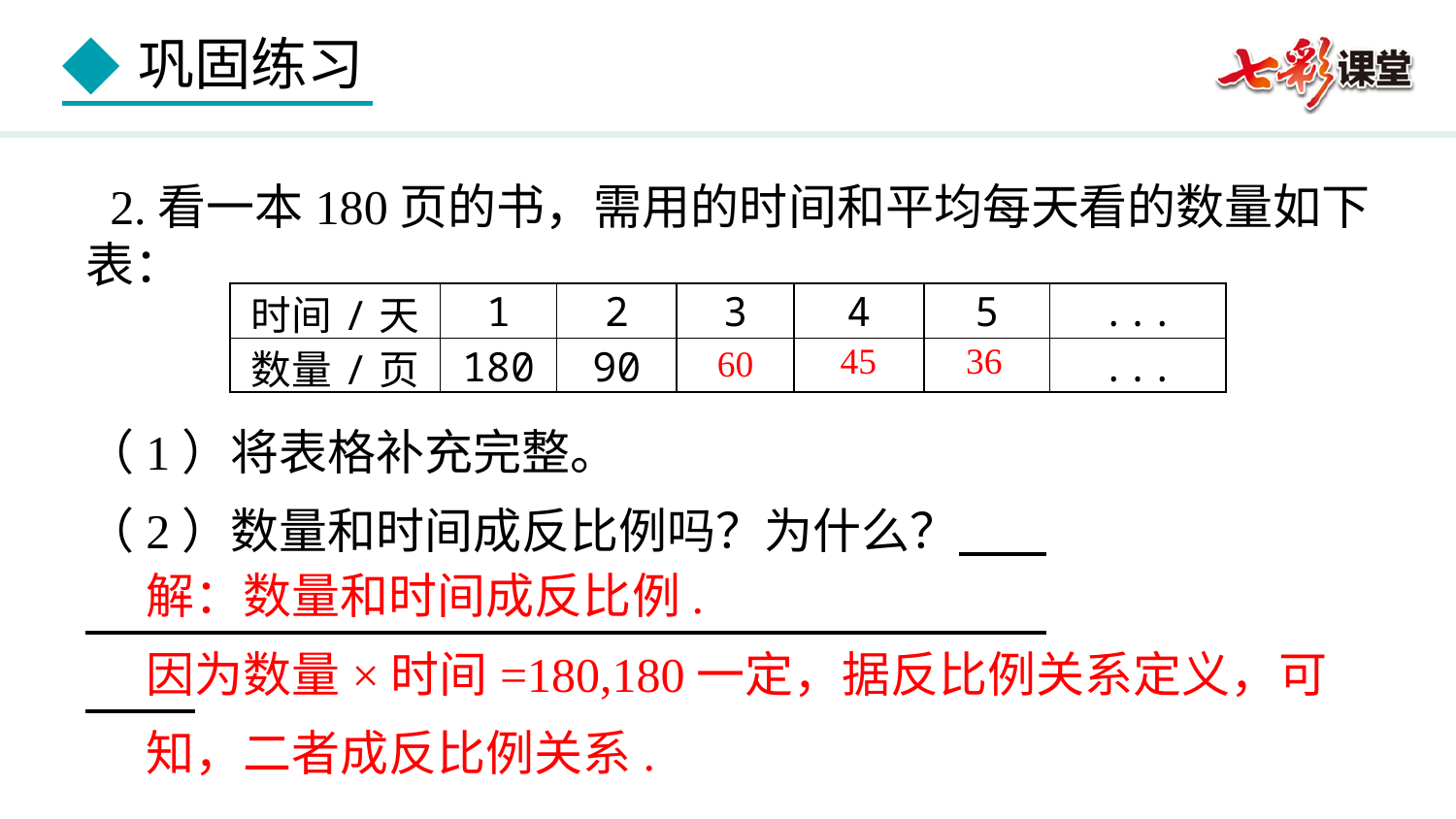

2.看一本180页的书，需用的时间和平均每天看的数量如下表：
| 时间/天 | 1 | 2 | 3 | 4 | 5 | ... |
| --- | --- | --- | --- | --- | --- | --- |
| 数量/页 | 180 | 90 |  |  |  | ... |
45
36
60
（1）将表格补充完整。
（2）数量和时间成反比例吗？为什么？
解：数量和时间成反比例.
因为数量×时间=180,180一定，据反比例关系定义，可知，二者成反比例关系.